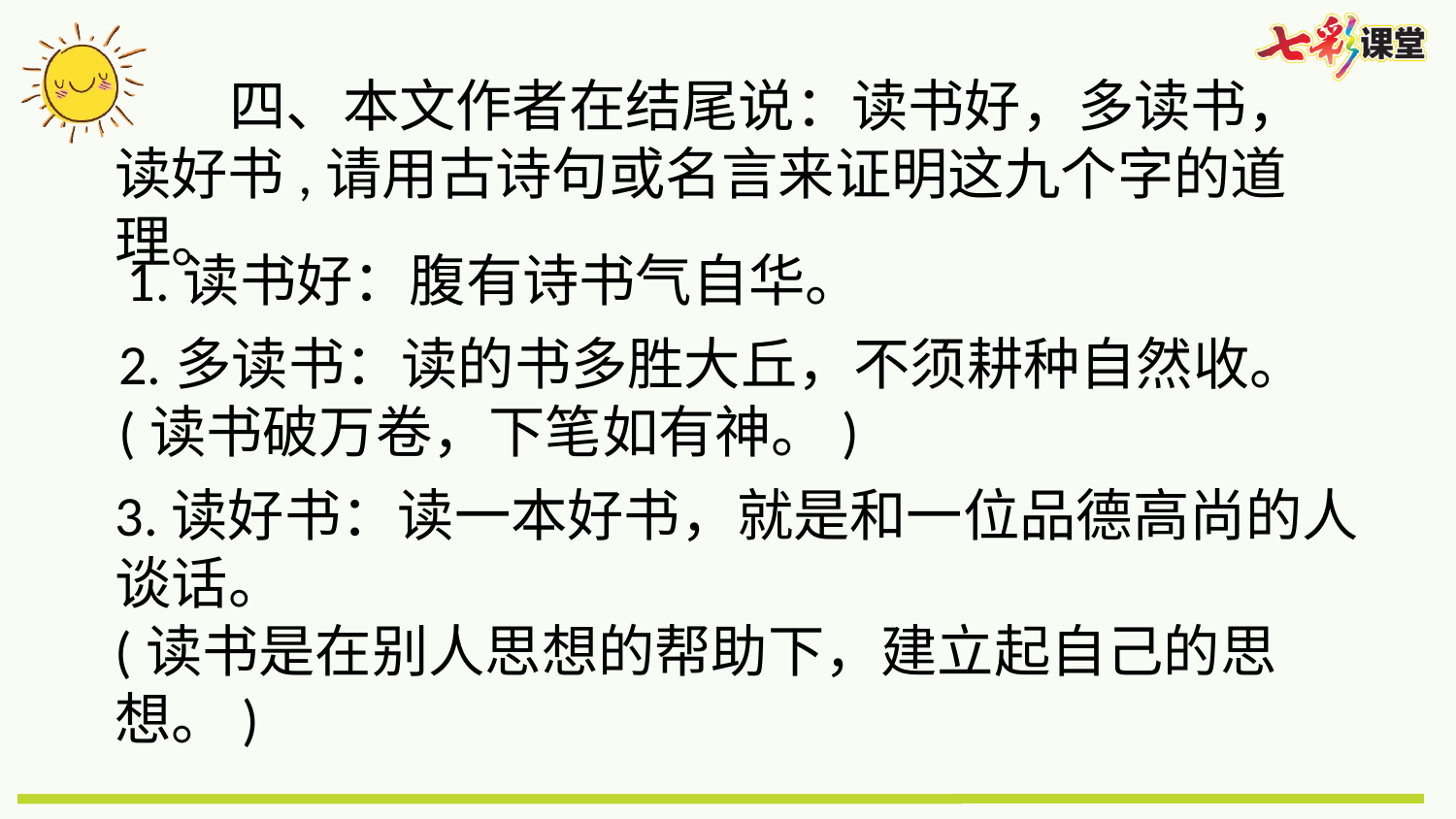

四、本文作者在结尾说：读书好，多读书，读好书,请用古诗句或名言来证明这九个字的道理。
1.读书好：腹有诗书气自华。
2.多读书：读的书多胜大丘，不须耕种自然收。
(读书破万卷，下笔如有神。)
3.读好书：读一本好书，就是和一位品德高尚的人谈话。
(读书是在别人思想的帮助下，建立起自己的思想。)